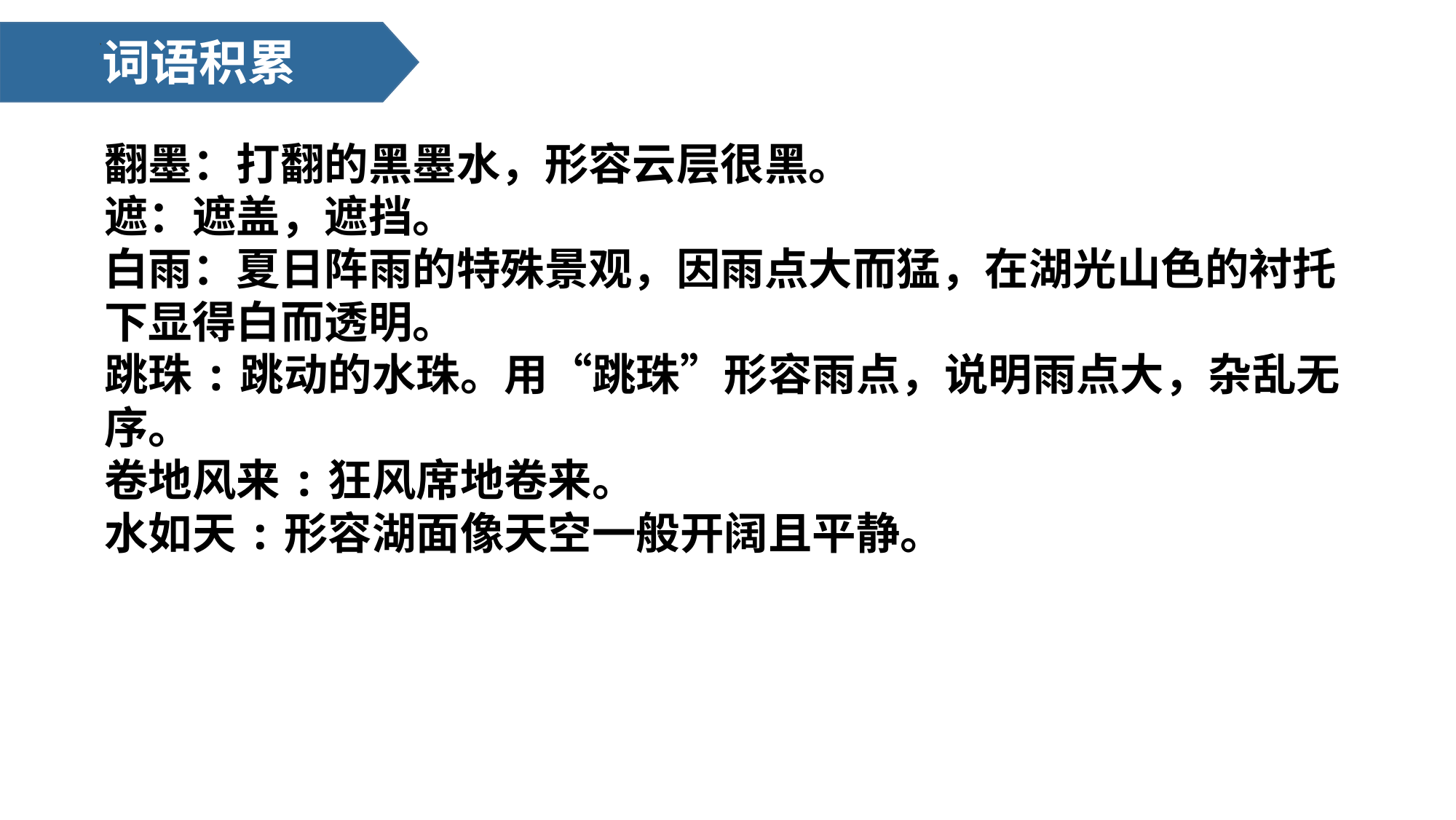

词语积累
翻墨：打翻的黑墨水，形容云层很黑。
遮：遮盖，遮挡。
白雨：夏日阵雨的特殊景观，因雨点大而猛，在湖光山色的衬托下显得白而透明。
跳珠:跳动的水珠。用“跳珠”形容雨点，说明雨点大，杂乱无序。
卷地风来:狂风席地卷来。
水如天:形容湖面像天空一般开阔且平静。